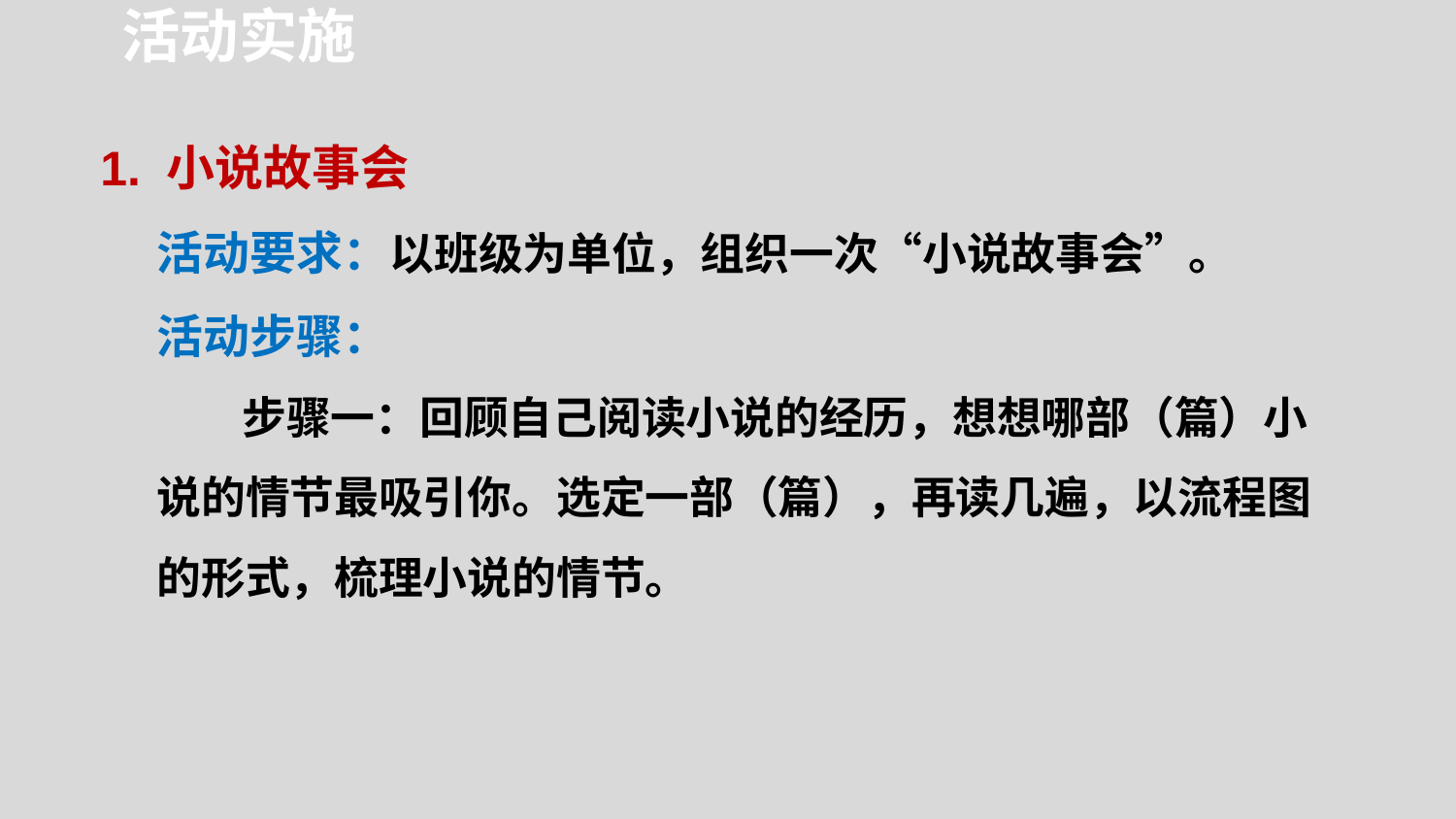

活动实施
1. 小说故事会
活动要求：以班级为单位，组织一次“小说故事会”。
活动步骤：
步骤一：回顾自己阅读小说的经历，想想哪部（篇）小说的情节最吸引你。选定一部（篇），再读几遍，以流程图的形式，梳理小说的情节。